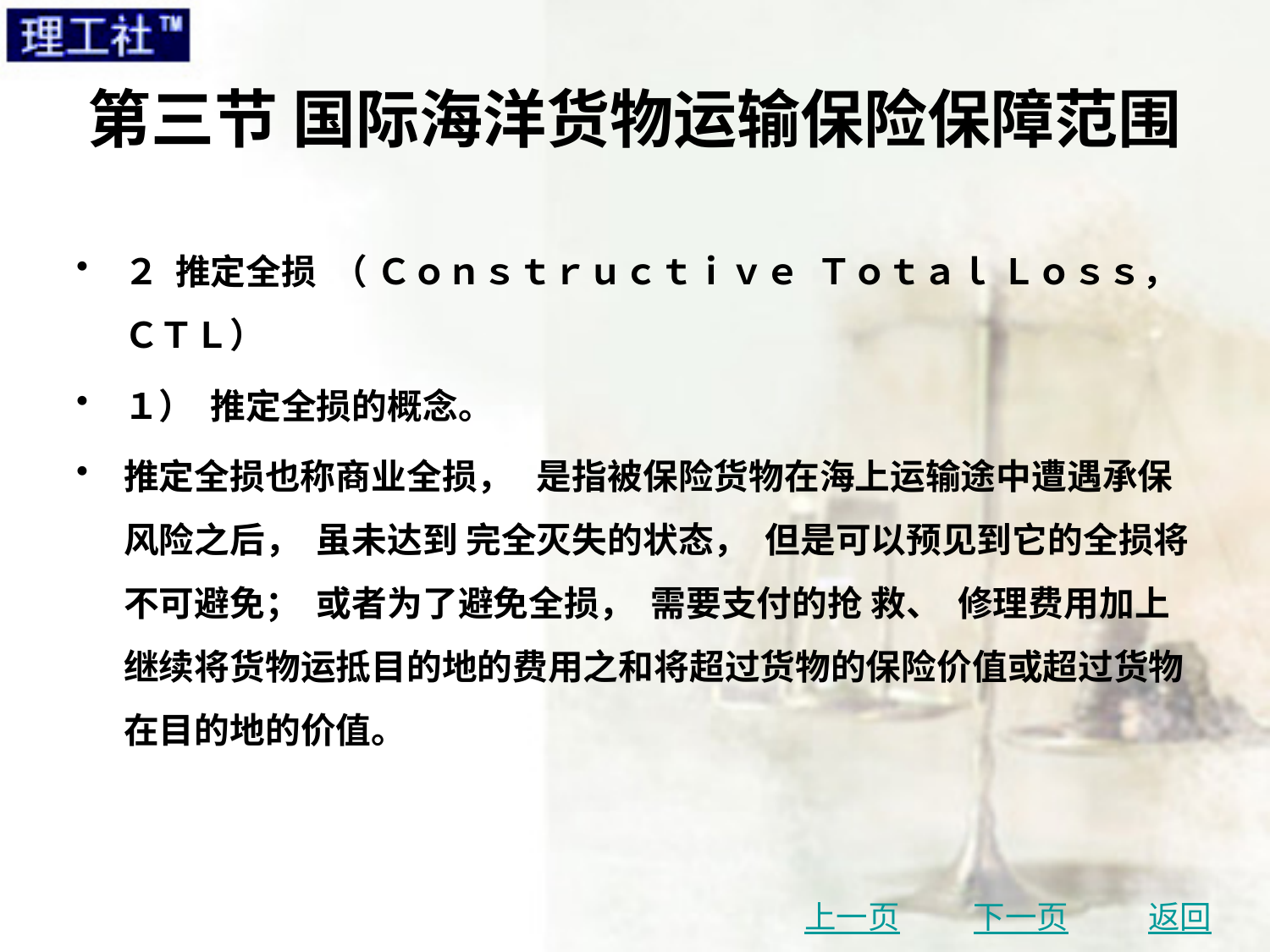

# 第三节 国际海洋货物运输保险保障范围
２  推定全损  （ Ｃｏｎｓｔｒｕｃｔｉｖｅ  Ｔｏｔａｌ Ｌｏｓｓ，  ＣＴＬ）
１）  推定全损的概念。
推定全损也称商业全损，   是指被保险货物在海上运输途中遭遇承保风险之后，  虽未达到 完全灭失的状态，  但是可以预见到它的全损将不可避免；  或者为了避免全损，  需要支付的抢 救、  修理费用加上继续将货物运抵目的地的费用之和将超过货物的保险价值或超过货物在目的地的价值。
上一页
下一页
返回